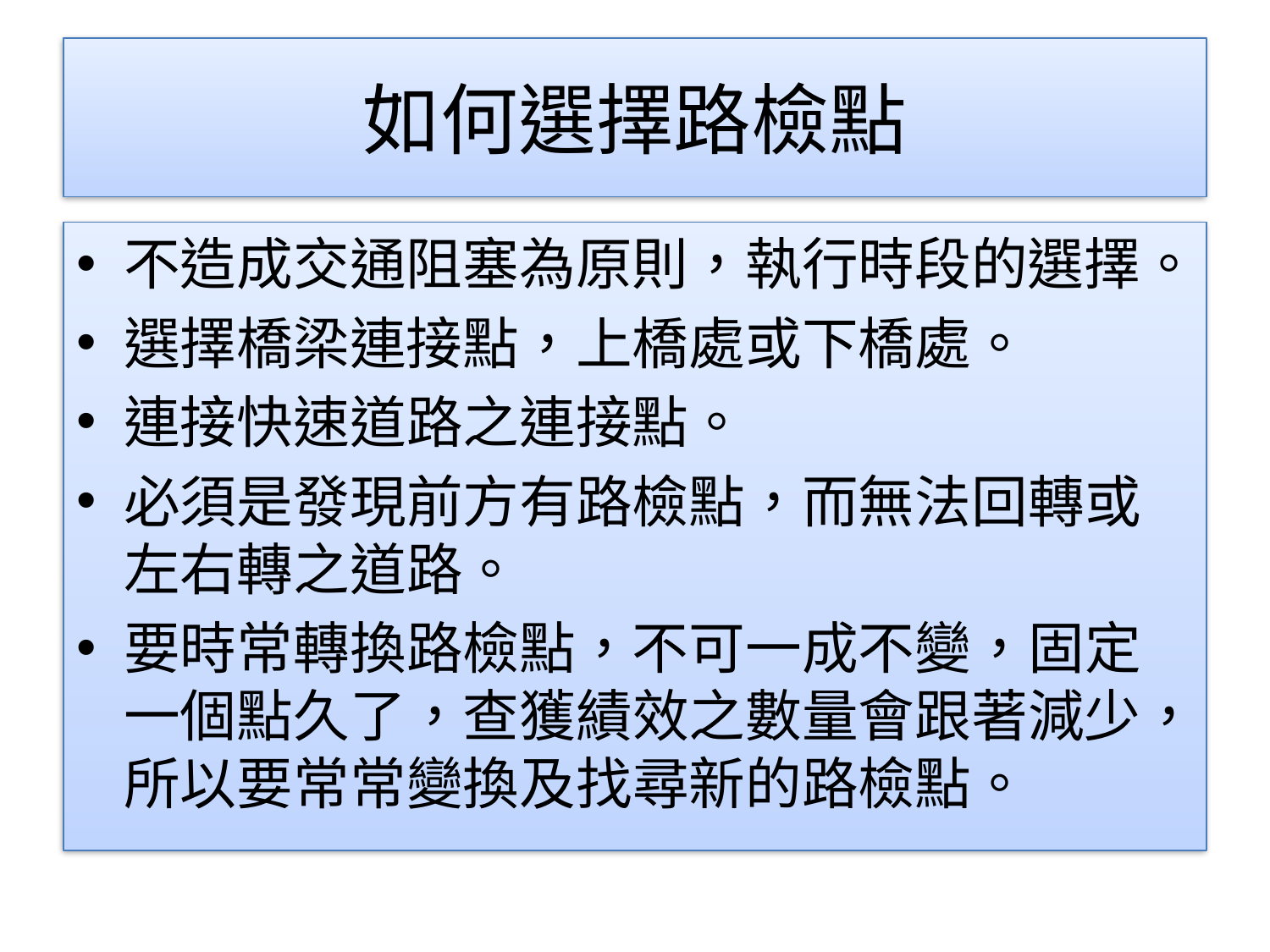

# 如何選擇路檢點
不造成交通阻塞為原則，執行時段的選擇。
選擇橋梁連接點，上橋處或下橋處。
連接快速道路之連接點。
必須是發現前方有路檢點，而無法回轉或左右轉之道路。
要時常轉換路檢點，不可一成不變，固定一個點久了，查獲績效之數量會跟著減少，所以要常常變換及找尋新的路檢點。